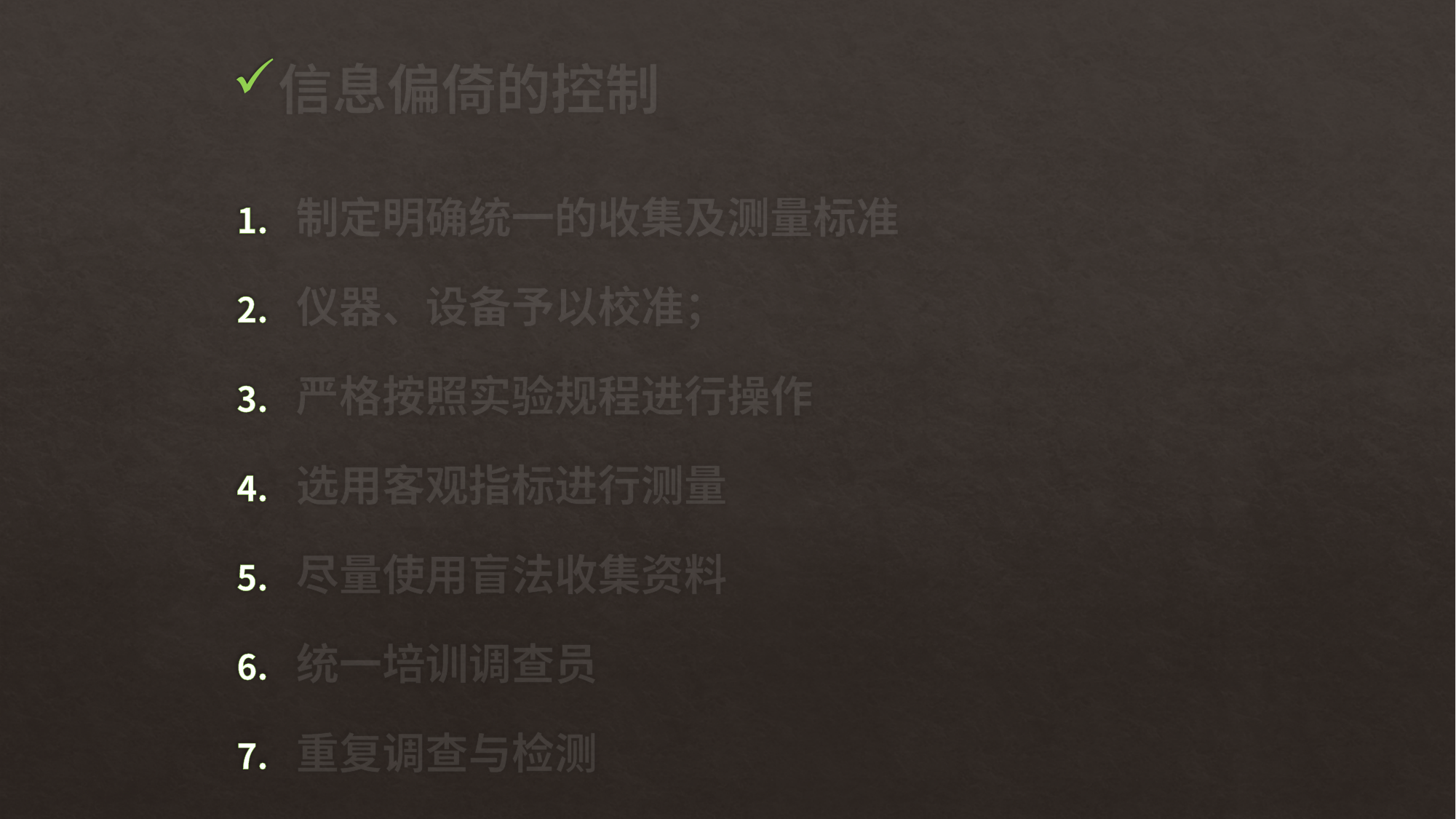

# 信息偏倚的控制
制定明确统一的收集及测量标准
仪器、设备予以校准；
严格按照实验规程进行操作
选用客观指标进行测量
尽量使用盲法收集资料
统一培训调查员
重复调查与检测